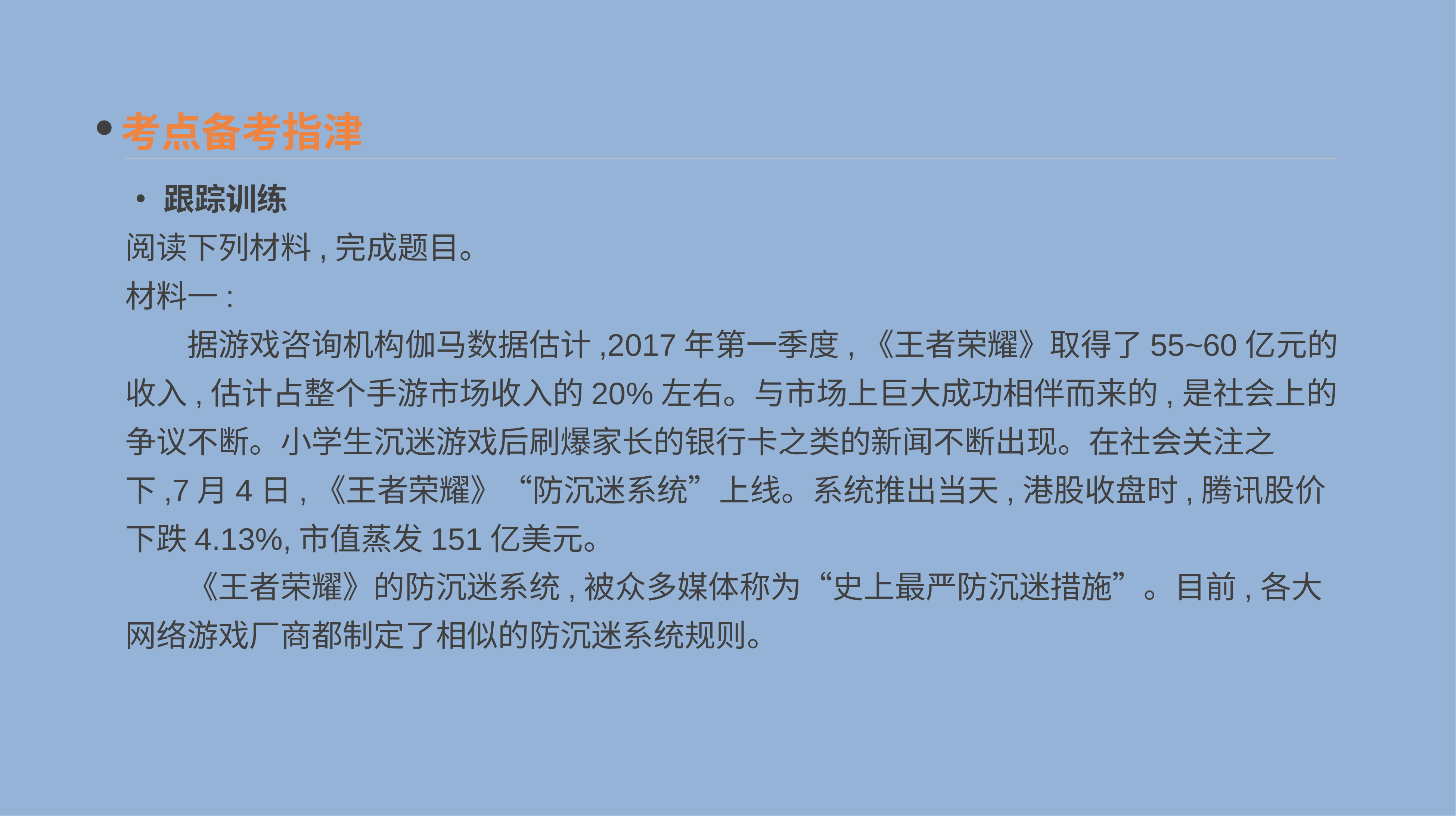

考点备考指津

•跟踪训练
阅读下列材料,完成题目。
材料一:
　　据游戏咨询机构伽马数据估计,2017年第一季度,《王者荣耀》取得了55~60亿元的收入,估计占整个手游市场收入的20%左右。与市场上巨大成功相伴而来的,是社会上的争议不断。小学生沉迷游戏后刷爆家长的银行卡之类的新闻不断出现。在社会关注之下,7月4日,《王者荣耀》“防沉迷系统”上线。系统推出当天,港股收盘时,腾讯股价下跌4.13%,市值蒸发151亿美元。
　　《王者荣耀》的防沉迷系统,被众多媒体称为“史上最严防沉迷措施”。目前,各大网络游戏厂商都制定了相似的防沉迷系统规则。